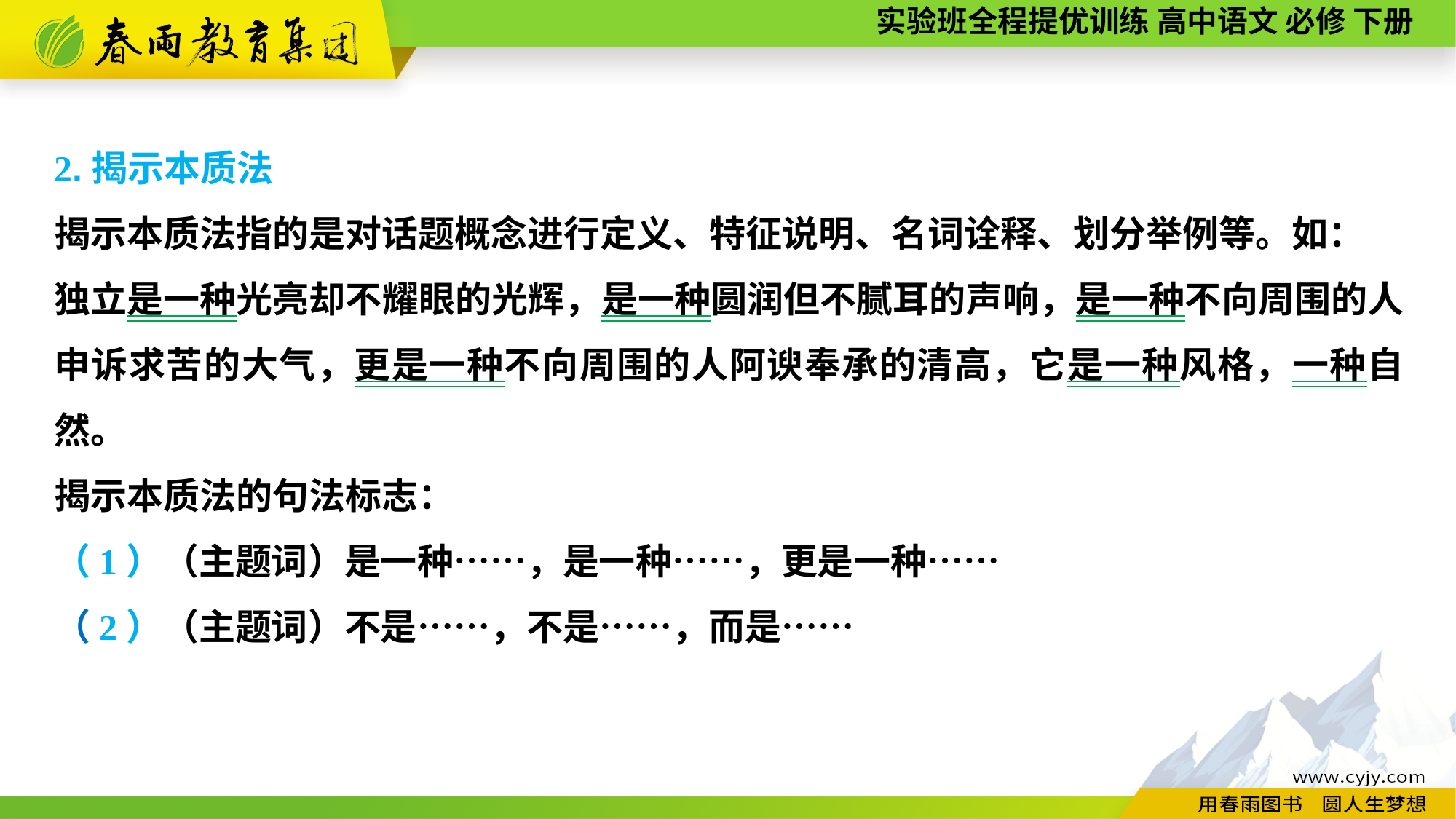

2.揭示本质法
揭示本质法指的是对话题概念进行定义、特征说明、名词诠释、划分举例等。如：
独立是一种光亮却不耀眼的光辉，是一种圆润但不腻耳的声响，是一种不向周围的人申诉求苦的大气，更是一种不向周围的人阿谀奉承的清高，它是一种风格，一种自然。
揭示本质法的句法标志：
（1）（主题词）是一种……，是一种……，更是一种……
（2）（主题词）不是……，不是……，而是……